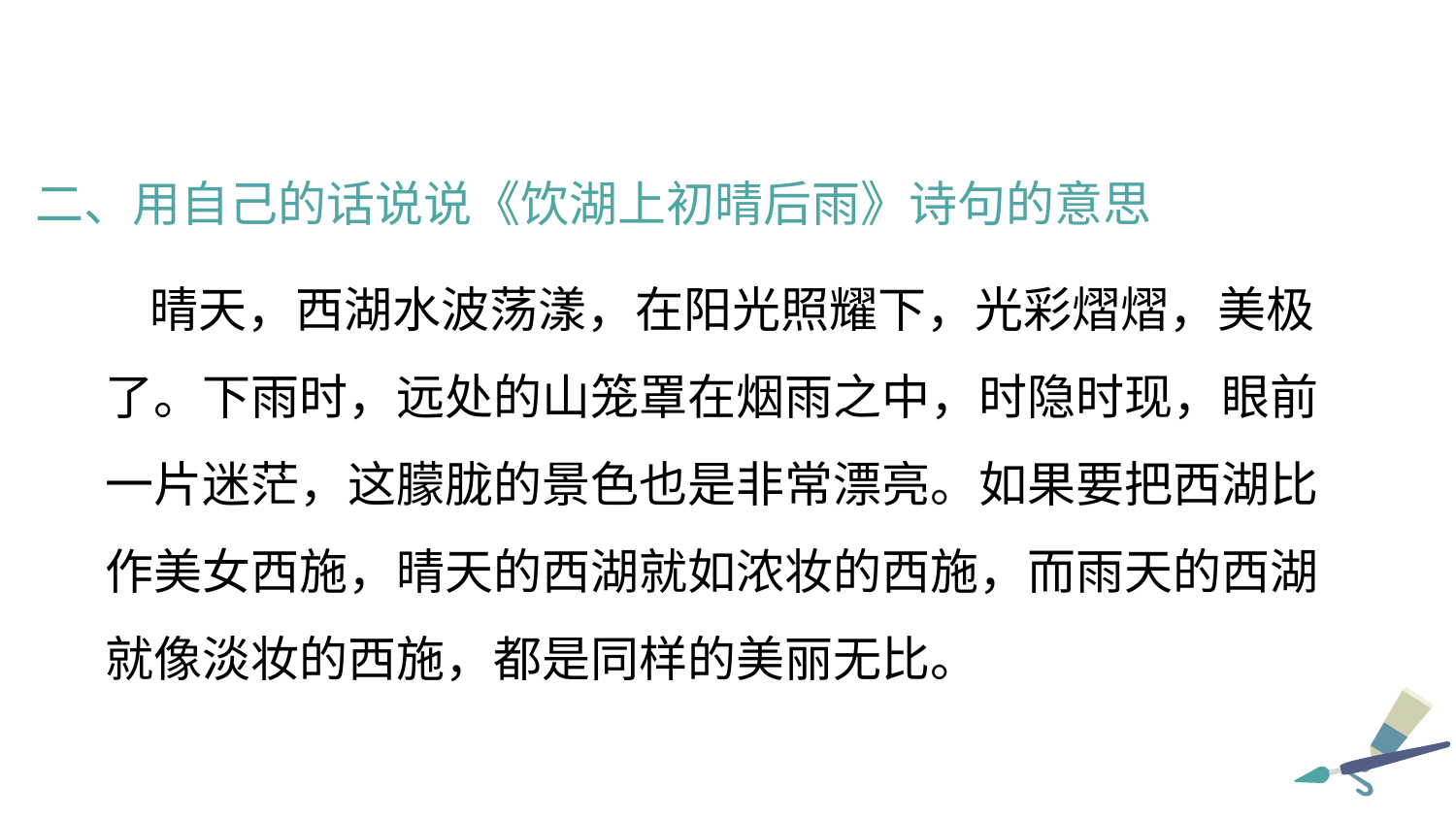

二、用自己的话说说《饮湖上初晴后雨》诗句的意思
   晴天，西湖水波荡漾，在阳光照耀下，光彩熠熠，美极了。下雨时，远处的山笼罩在烟雨之中，时隐时现，眼前一片迷茫，这朦胧的景色也是非常漂亮。如果要把西湖比作美女西施，晴天的西湖就如浓妆的西施，而雨天的西湖就像淡妆的西施，都是同样的美丽无比。